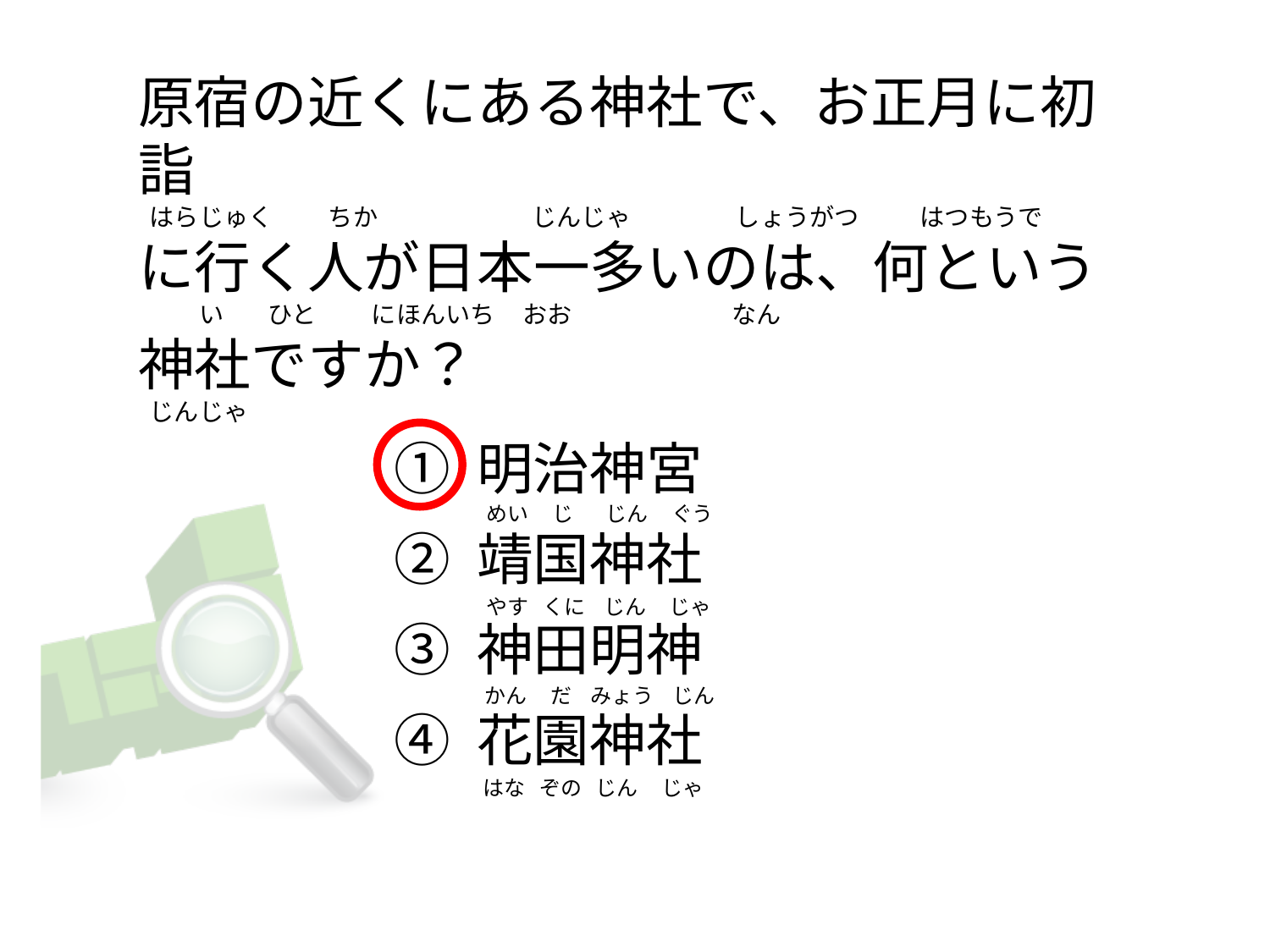

原宿の近くにある神社で、お正月に初詣
 はらじゅく          ちか                            じんじゃ                   しょうがつ           はつもうで
に行く人が日本一多いのは、何という
          い        ひと          にほんいち     おお                             なん
神社ですか？
 じんじゃ

① 明治神宮
② 靖国神社
③ 神田明神
④ 花園神社
 めい     じ       じん     ぐう
 やす   くに    じん     じゃ
 かん     だ    みょう    じん
 はな   ぞの   じん     じゃ